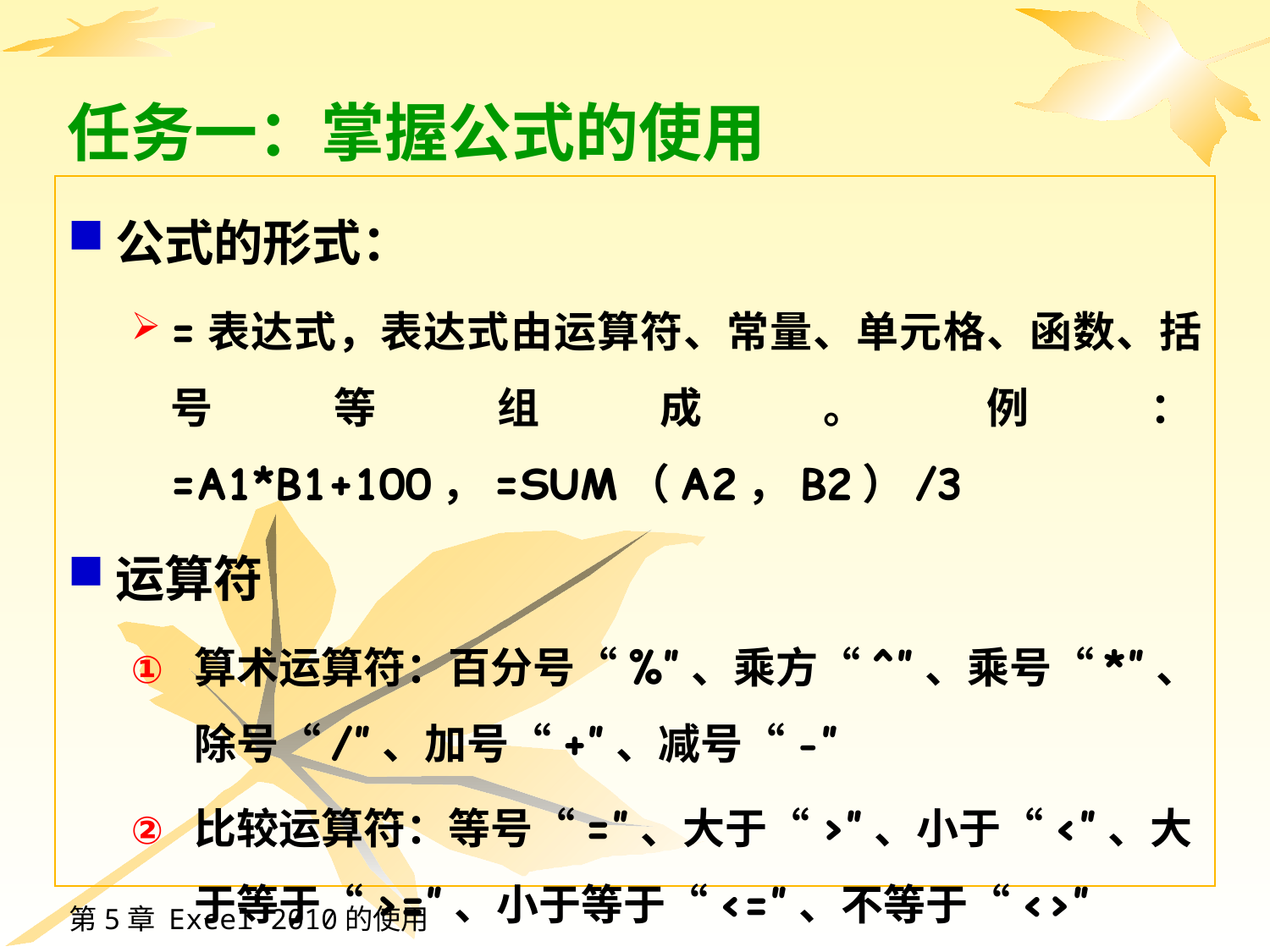

# 任务一：掌握公式的使用
公式的形式：
=表达式，表达式由运算符、常量、单元格、函数、括号等组成。例：=A1*B1+100，=SUM（A2，B2）/3
运算符
算术运算符：百分号“%”、乘方“^”、乘号“*”、除号“/”、加号“+”、减号“-”
比较运算符：等号“=”、大于“>”、小于“<”、大于等于“>=”、小于等于“<=”、不等于“<>”